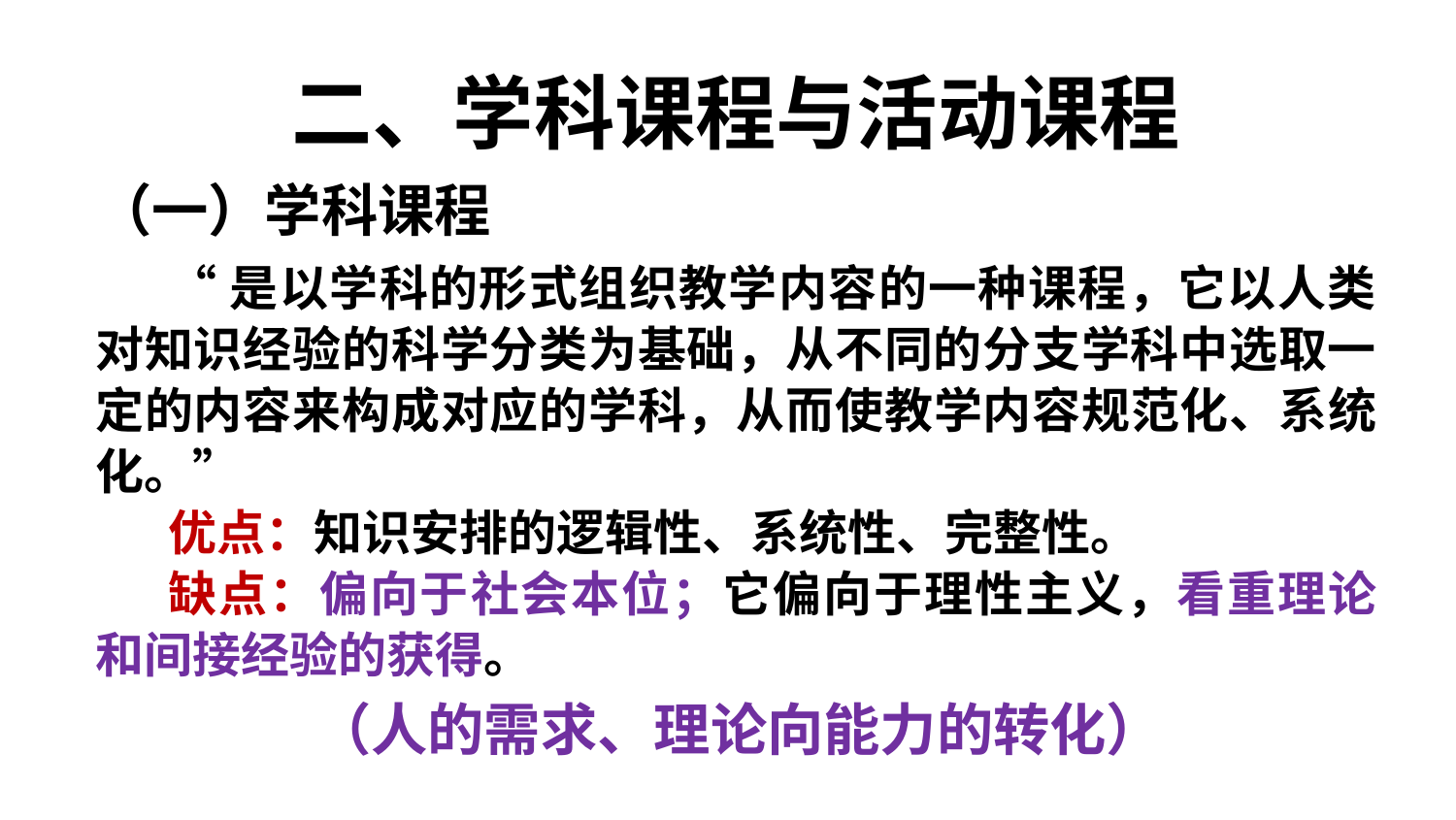

# 二、学科课程与活动课程
（一）学科课程
“是以学科的形式组织教学内容的一种课程，它以人类对知识经验的科学分类为基础，从不同的分支学科中选取一定的内容来构成对应的学科，从而使教学内容规范化、系统化。”
优点：知识安排的逻辑性、系统性、完整性。
缺点：偏向于社会本位；它偏向于理性主义，看重理论和间接经验的获得。
                （人的需求、理论向能力的转化）